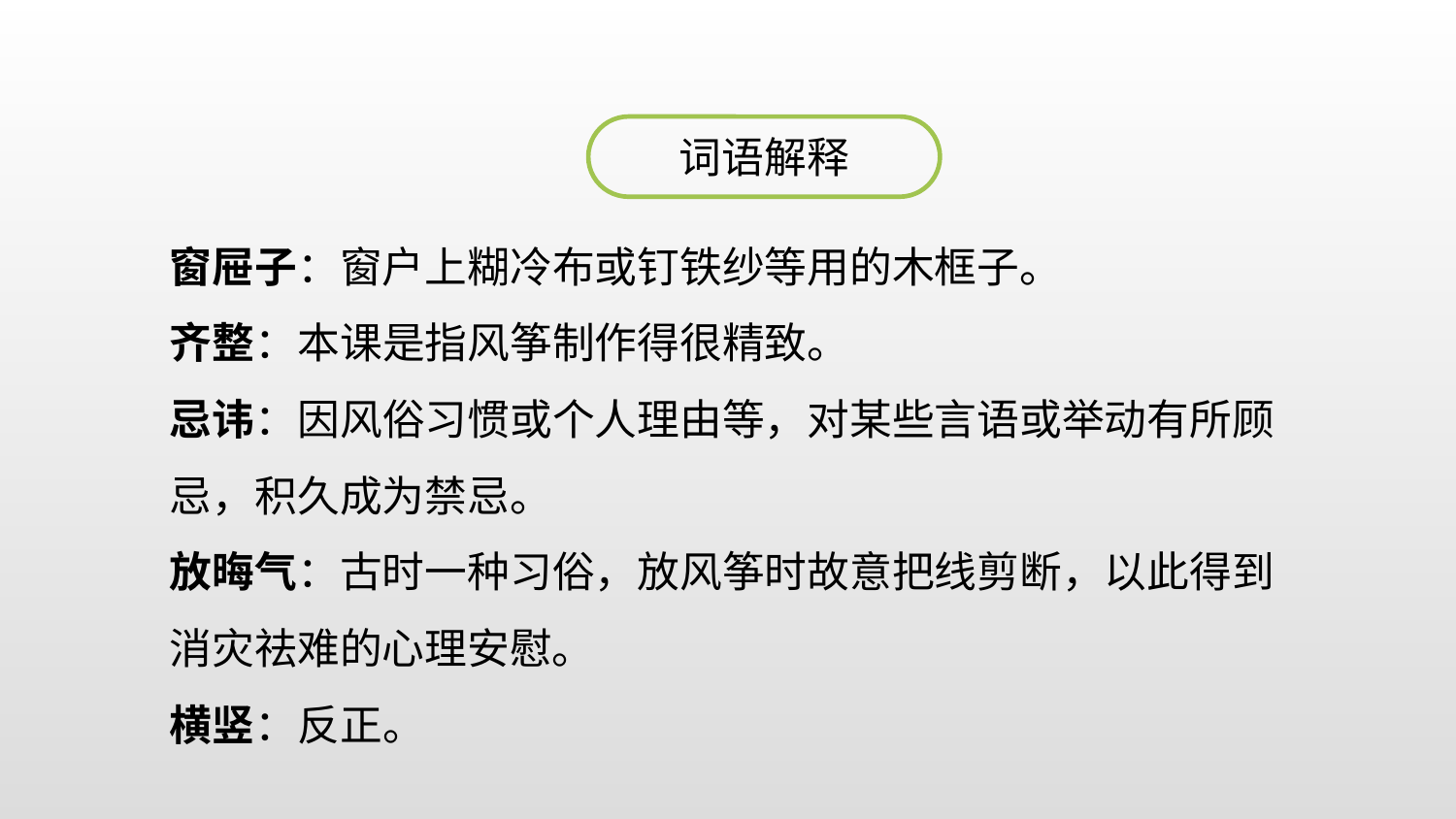

词语解释
窗屉子：窗户上糊冷布或钉铁纱等用的木框子。
齐整：本课是指风筝制作得很精致。
忌讳：因风俗习惯或个人理由等，对某些言语或举动有所顾忌，积久成为禁忌。
放晦气：古时一种习俗，放风筝时故意把线剪断，以此得到消灾祛难的心理安慰。
横竖：反正。